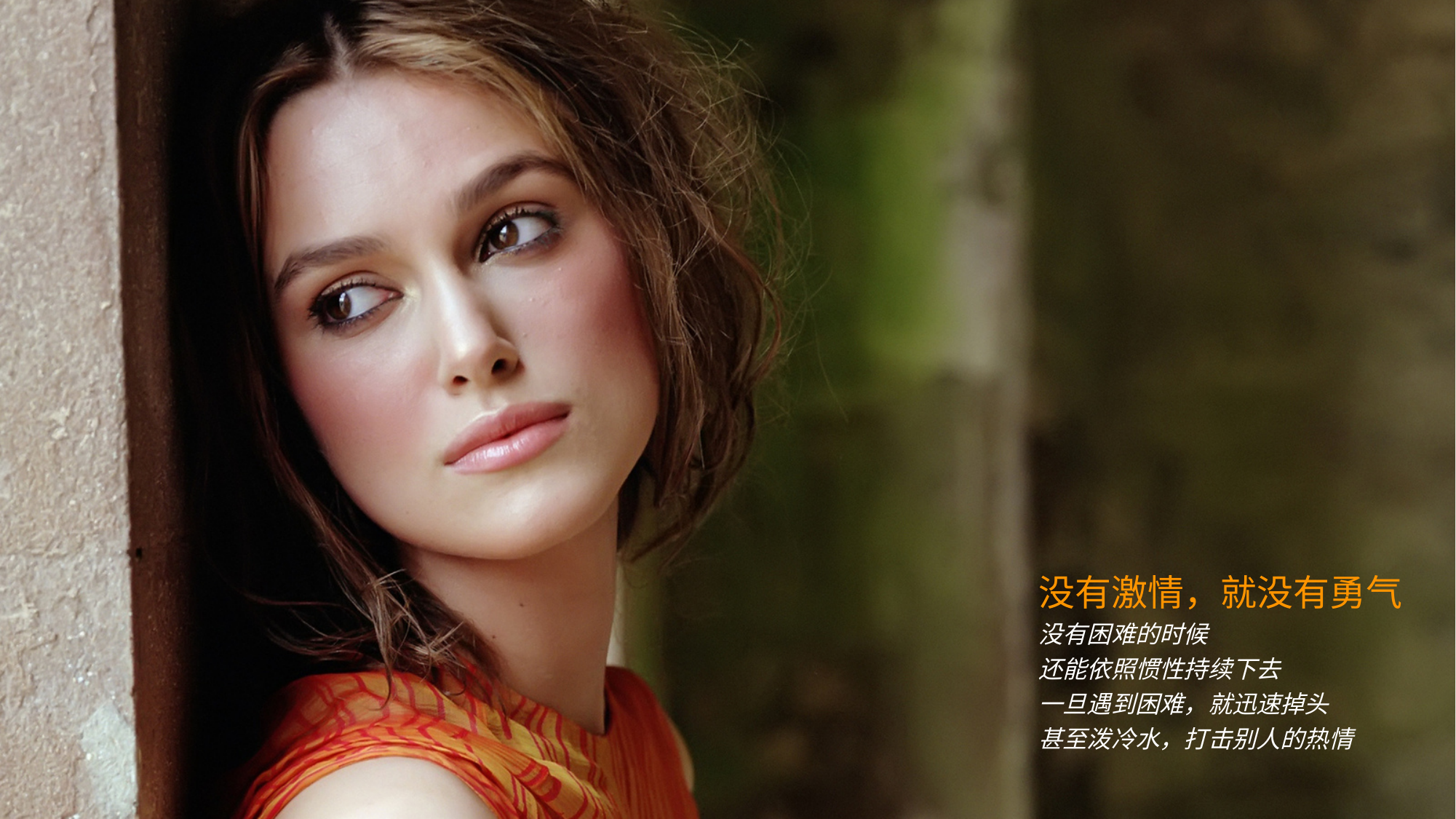

没有激情，就没有勇气
没有困难的时候
还能依照惯性持续下去
一旦遇到困难，就迅速掉头
甚至泼冷水，打击别人的热情